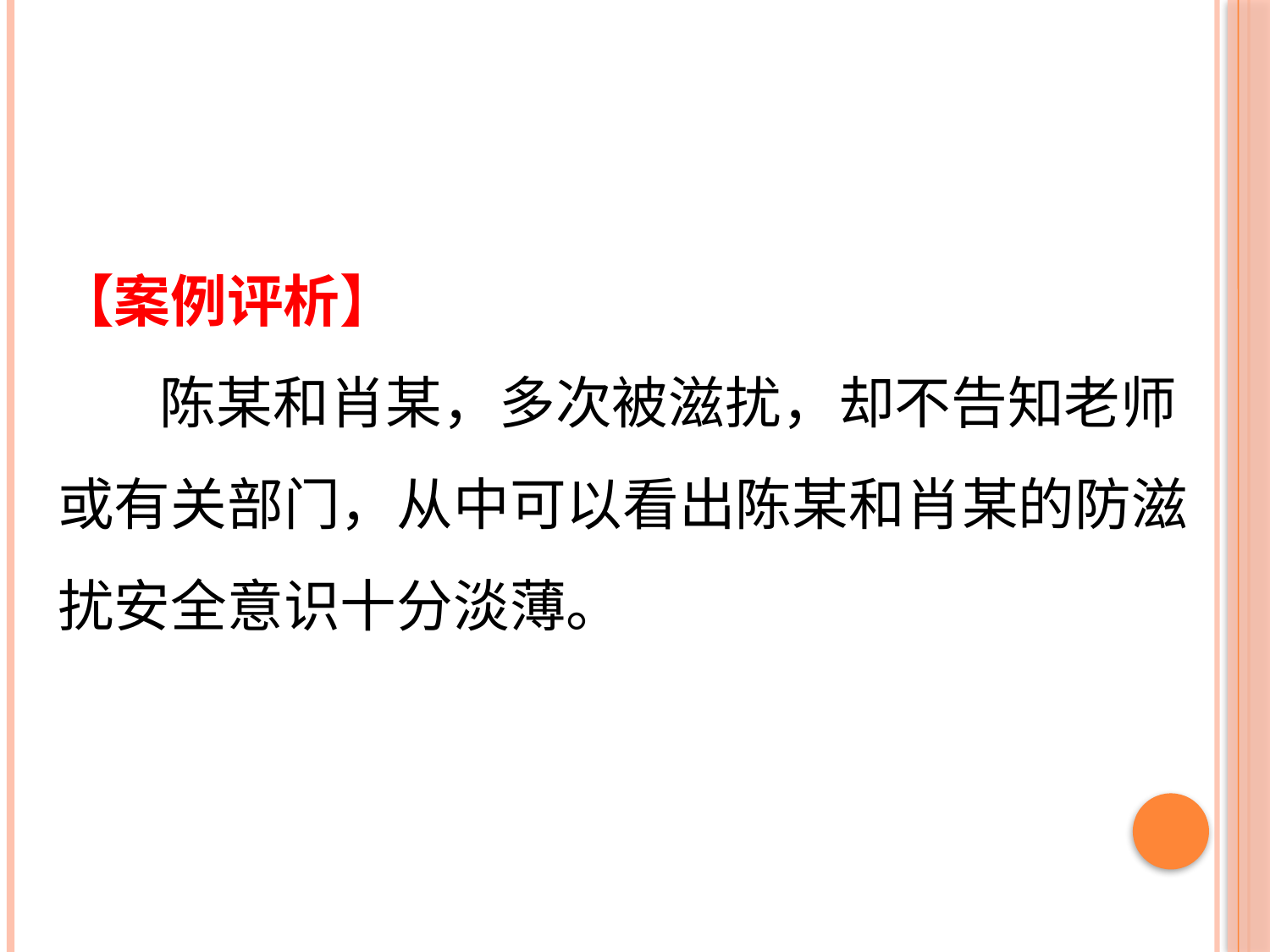

【案例评析】
       陈某和肖某，多次被滋扰，却不告知老师或有关部门，从中可以看出陈某和肖某的防滋扰安全意识十分淡薄。